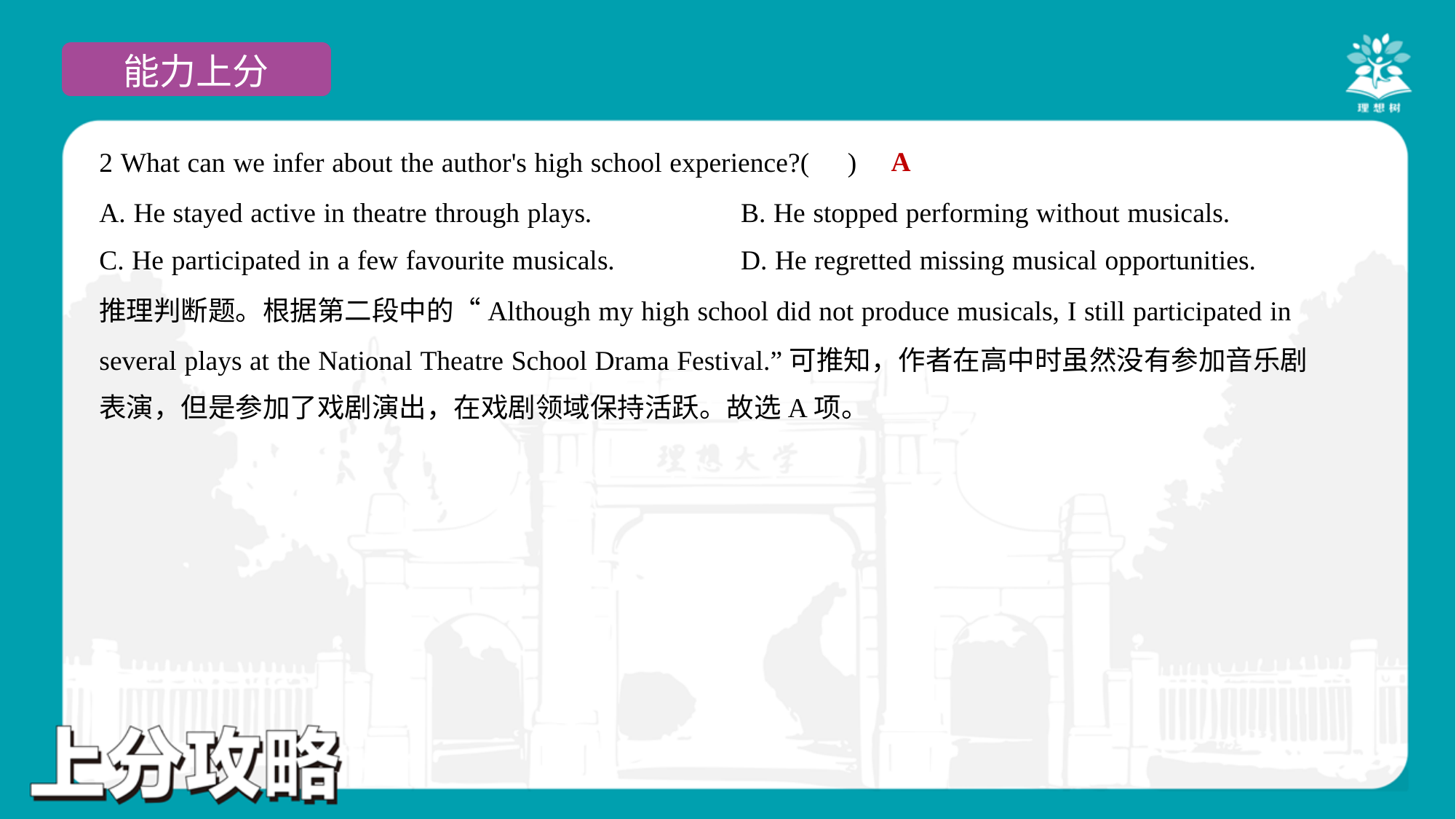

A
2 What can we infer about the author's high school experience?(     )
A. He stayed active in theatre through plays.	B. He stopped performing without musicals.
C. He participated in a few favourite musicals.	D. He regretted missing musical opportunities.
推理判断题。根据第二段中的“Although my high school did not produce musicals, I still participated in
several plays at the National Theatre School Drama Festival.”可推知，作者在高中时虽然没有参加音乐剧
表演，但是参加了戏剧演出，在戏剧领域保持活跃。故选A项。